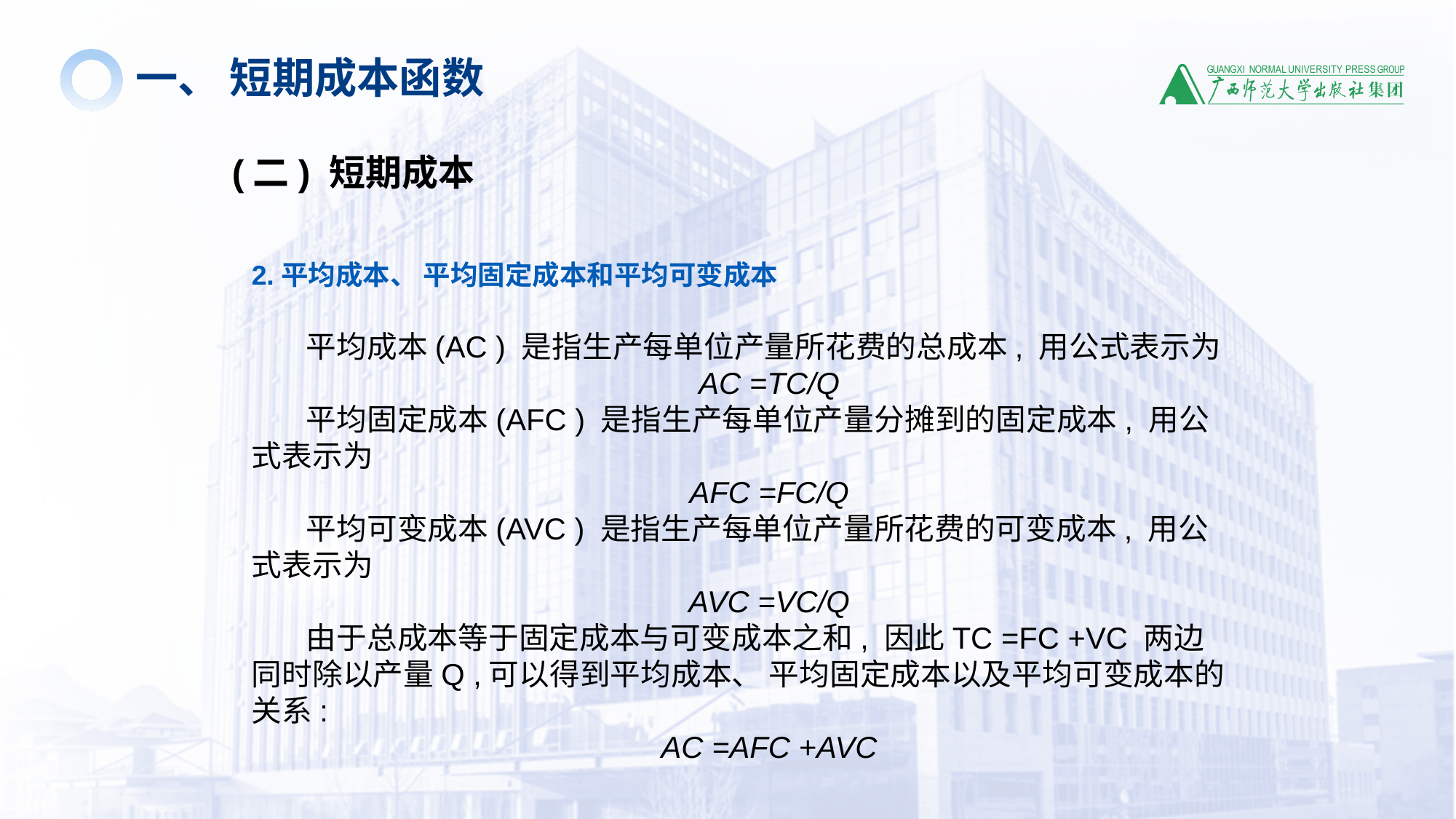

一、 短期成本函数

(二) 短期成本
2.平均成本、 平均固定成本和平均可变成本

平均成本(AC ) 是指生产每单位产量所花费的总成本, 用公式表示为
AC =TC/Q
平均固定成本(AFC ) 是指生产每单位产量分摊到的固定成本, 用公式表示为
AFC =FC/Q
平均可变成本(AVC ) 是指生产每单位产量所花费的可变成本, 用公式表示为
AVC =VC/Q
由于总成本等于固定成本与可变成本之和, 因此TC =FC +VC 两边同时除以产量Q ,可以得到平均成本、 平均固定成本以及平均可变成本的关系:
AC =AFC +AVC